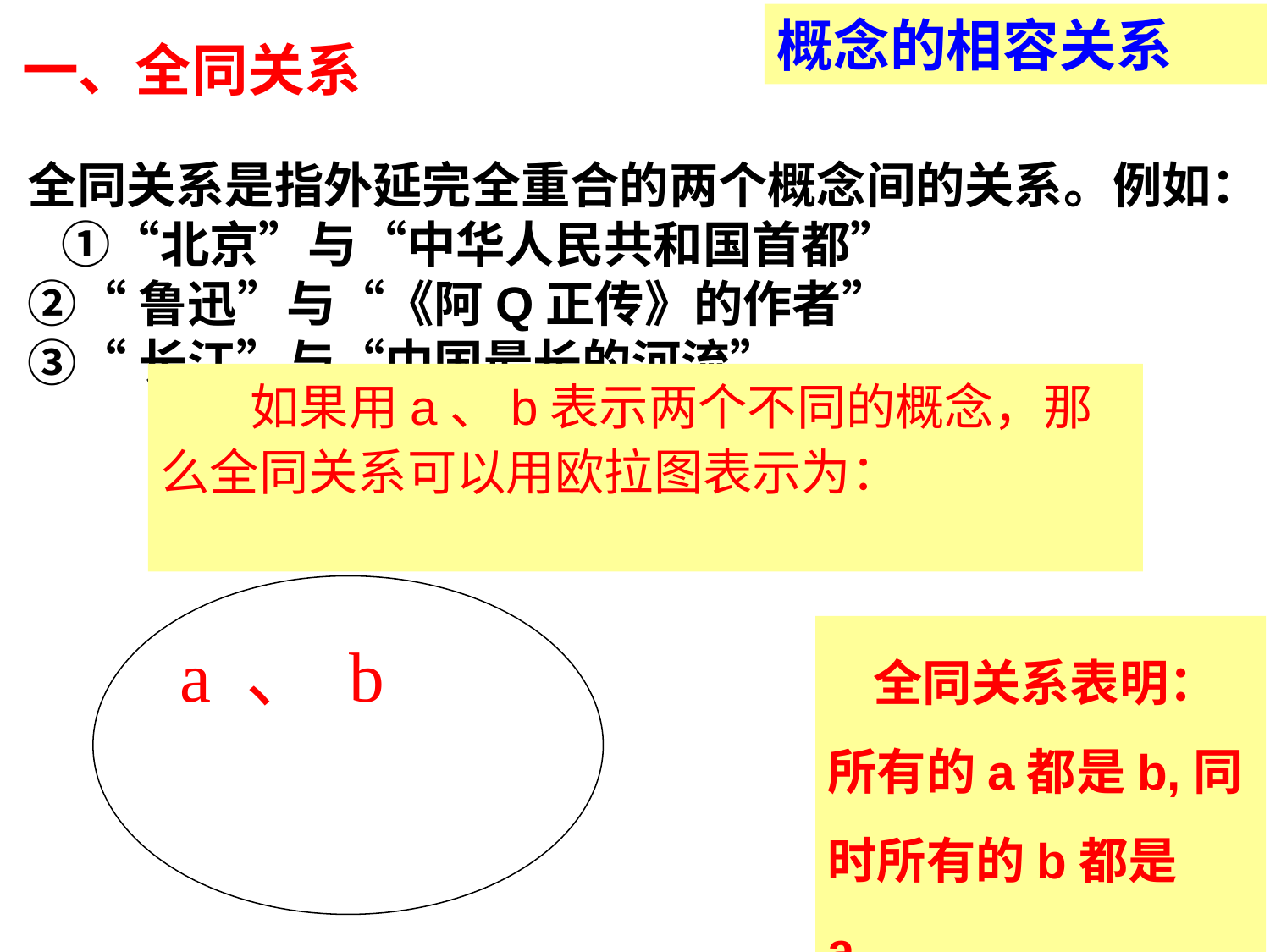

概念的相容关系
# 一、全同关系
全同关系是指外延完全重合的两个概念间的关系。例如：   ①“北京”与“中华人民共和国首都”
②“鲁迅”与“《阿Q正传》的作者”
③“长江”与“中国最长的河流”
   如果用a、b表示两个不同的概念，那么全同关系可以用欧拉图表示为：

a 、 b
   全同关系表明：所有的a都是b,同时所有的b都是a。